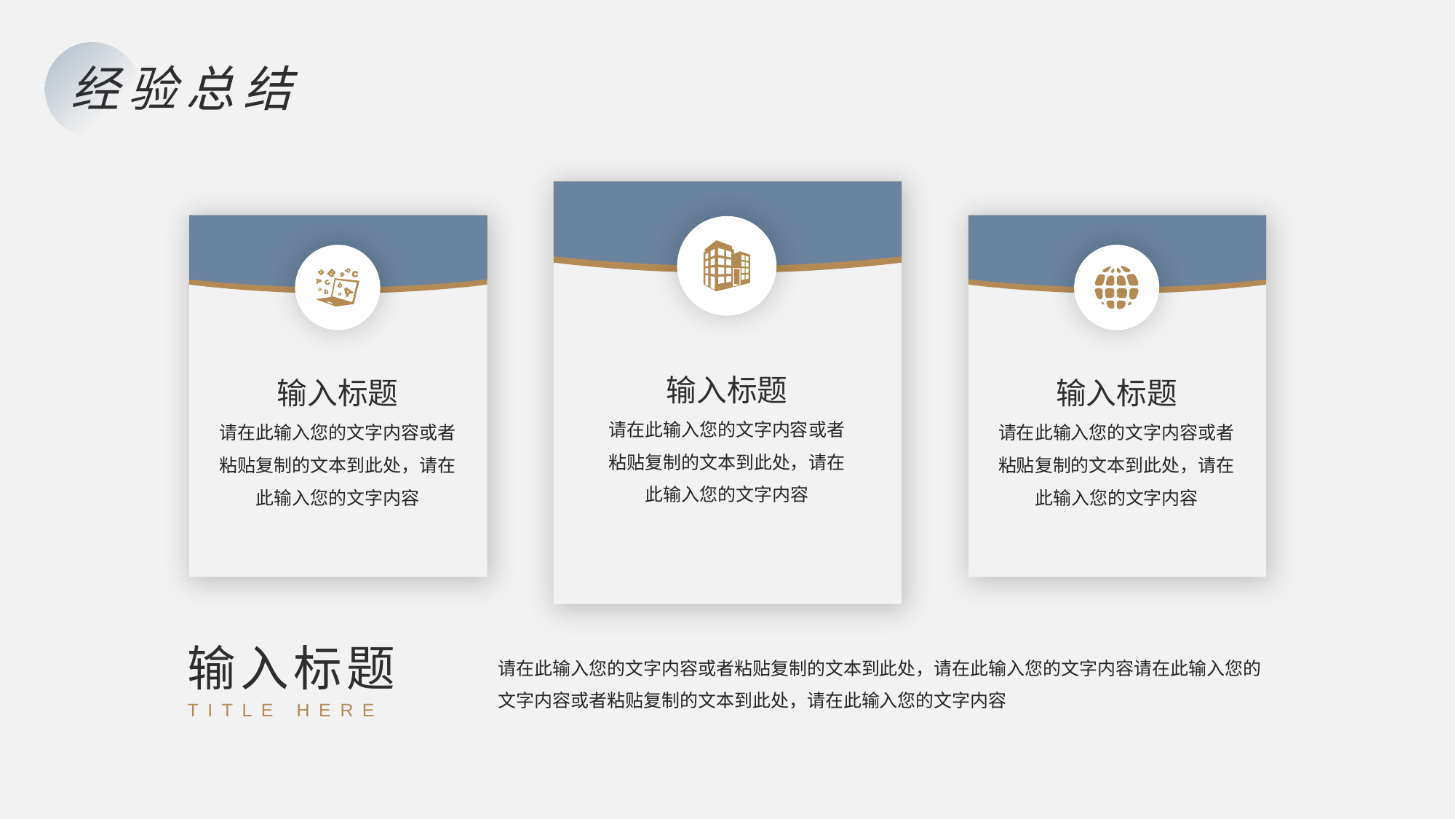

经验总结

输入标题
请在此输入您的文字内容或者粘贴复制的文本到此处，请在此输入您的文字内容

输入标题
请在此输入您的文字内容或者粘贴复制的文本到此处，请在此输入您的文字内容

输入标题
请在此输入您的文字内容或者粘贴复制的文本到此处，请在此输入您的文字内容
输入标题
TITLE HERE
请在此输入您的文字内容或者粘贴复制的文本到此处，请在此输入您的文字内容请在此输入您的文字内容或者粘贴复制的文本到此处，请在此输入您的文字内容